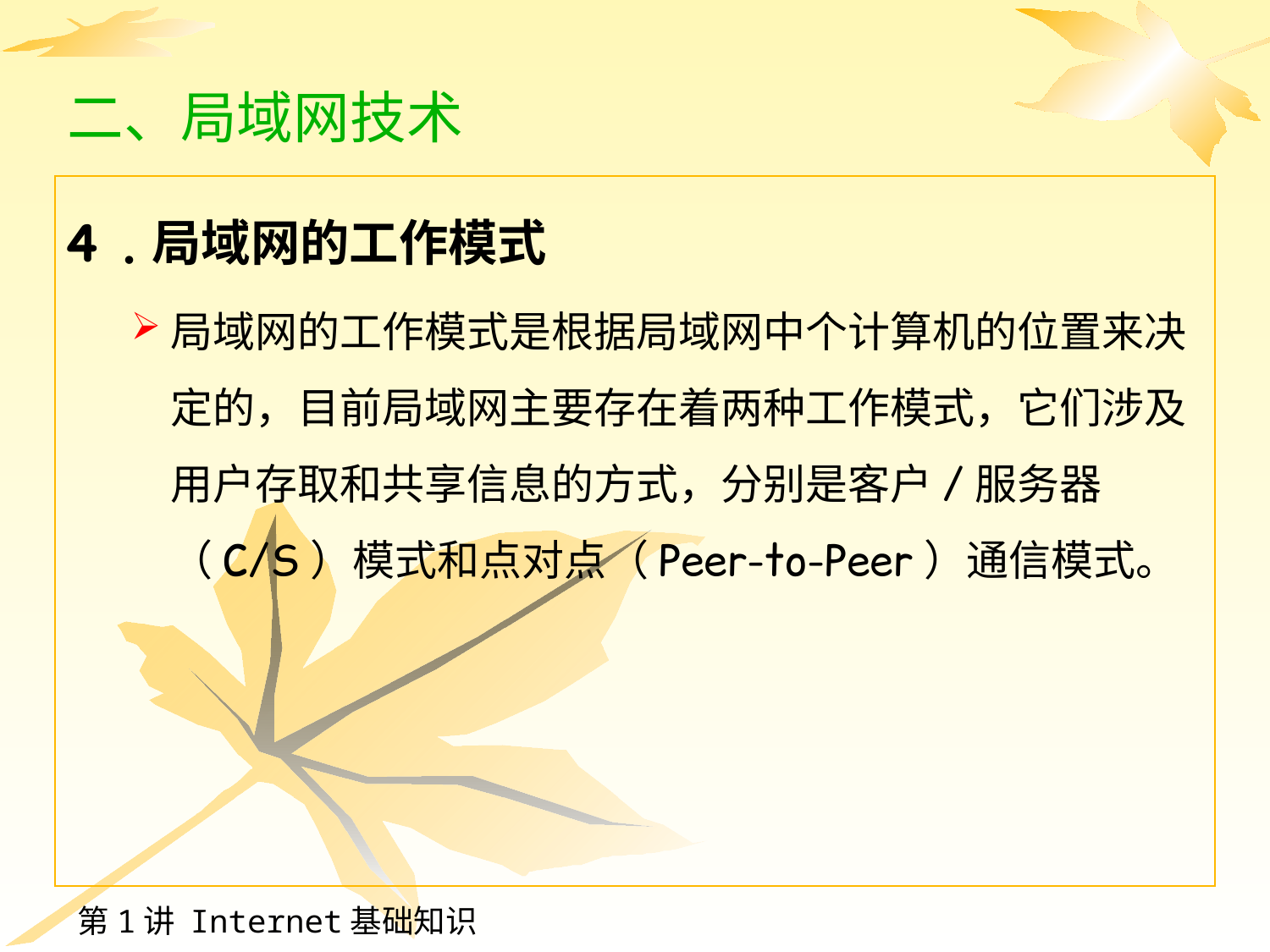

# 二、局域网技术
4 .局域网的工作模式
局域网的工作模式是根据局域网中个计算机的位置来决定的，目前局域网主要存在着两种工作模式，它们涉及用户存取和共享信息的方式，分别是客户/服务器（C/S）模式和点对点（Peer-to-Peer）通信模式。